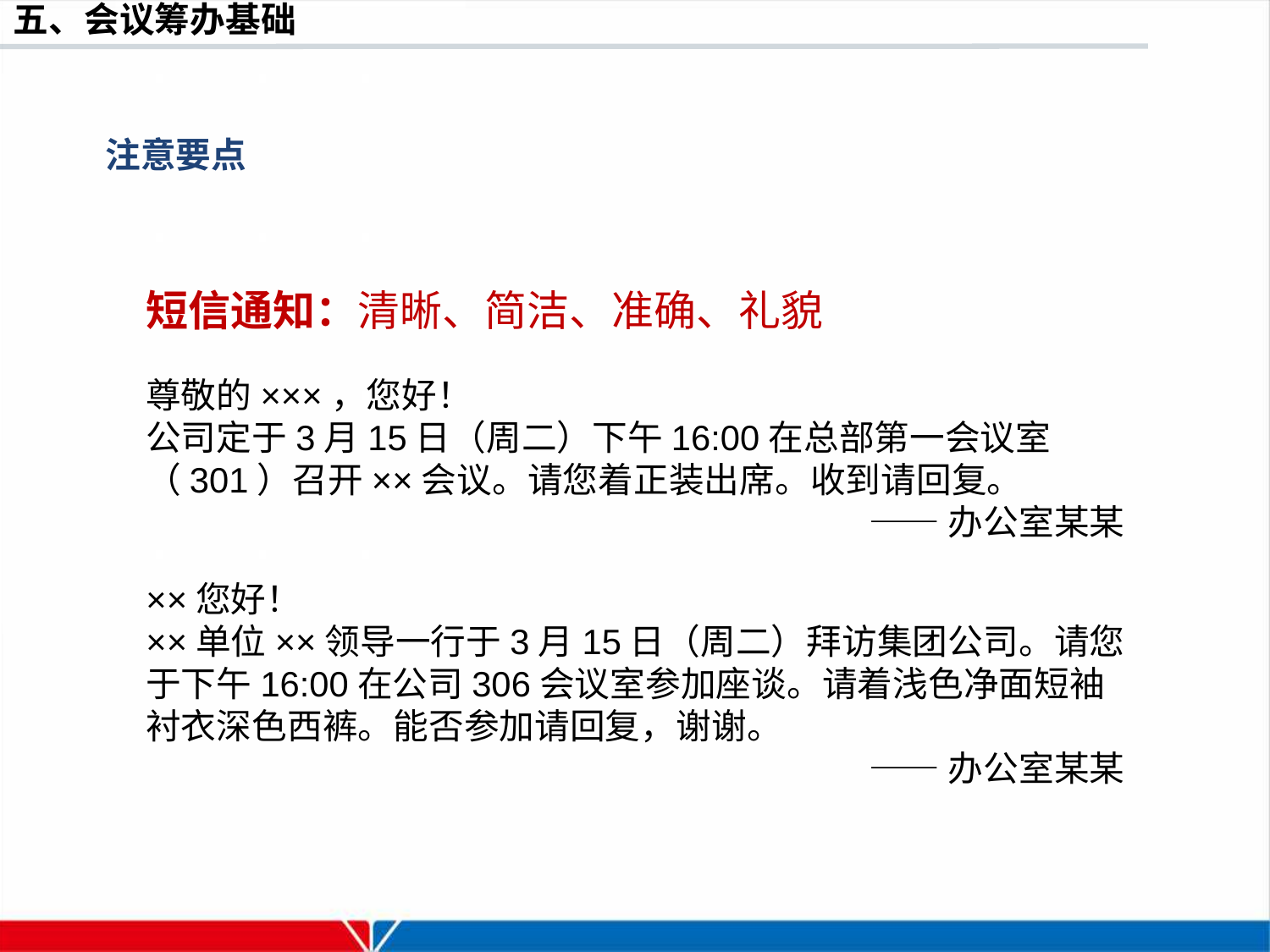

注意要点
短信通知：清晰、简洁、准确、礼貌
尊敬的×××，您好！
公司定于3月15日（周二）下午16:00在总部第一会议室（301）召开××会议。请您着正装出席。收到请回复。
——办公室某某
××您好！
××单位××领导一行于3月15日（周二）拜访集团公司。请您于下午16:00在公司306会议室参加座谈。请着浅色净面短袖衬衣深色西裤。能否参加请回复，谢谢。
——办公室某某